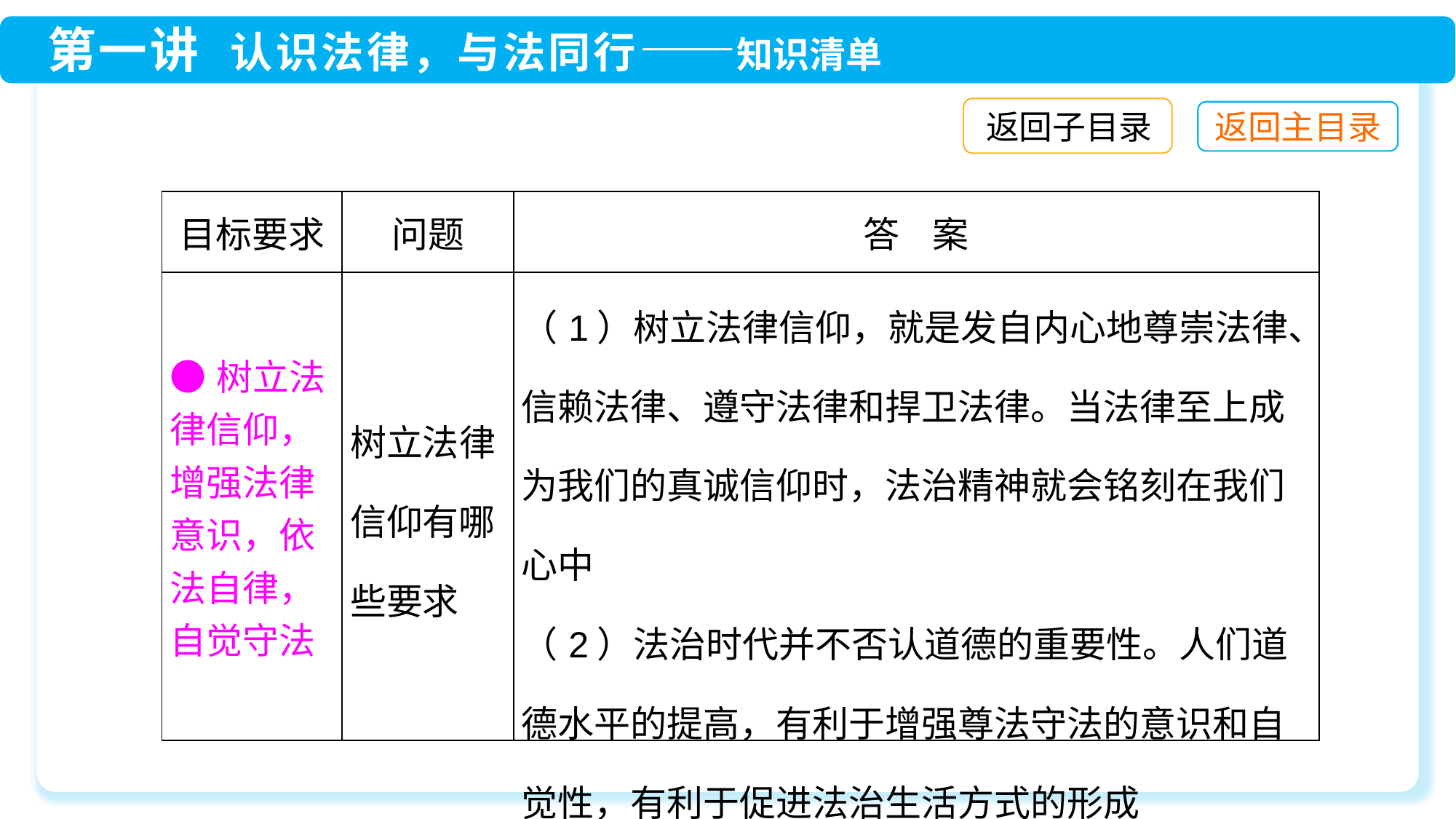

返回子目录
| 目标要求 | 问题 | 答 案 |
| --- | --- | --- |
| ●树立法律信仰，增强法律意识，依法自律，自觉守法 | 树立法律信仰有哪些要求 | （1）树立法律信仰，就是发自内心地尊崇法律、信赖法律、遵守法律和捍卫法律。当法律至上成为我们的真诚信仰时，法治精神就会铭刻在我们心中 （2）法治时代并不否认道德的重要性。人们道德水平的提高，有利于增强尊法守法的意识和自觉性，有利于促进法治生活方式的形成 |